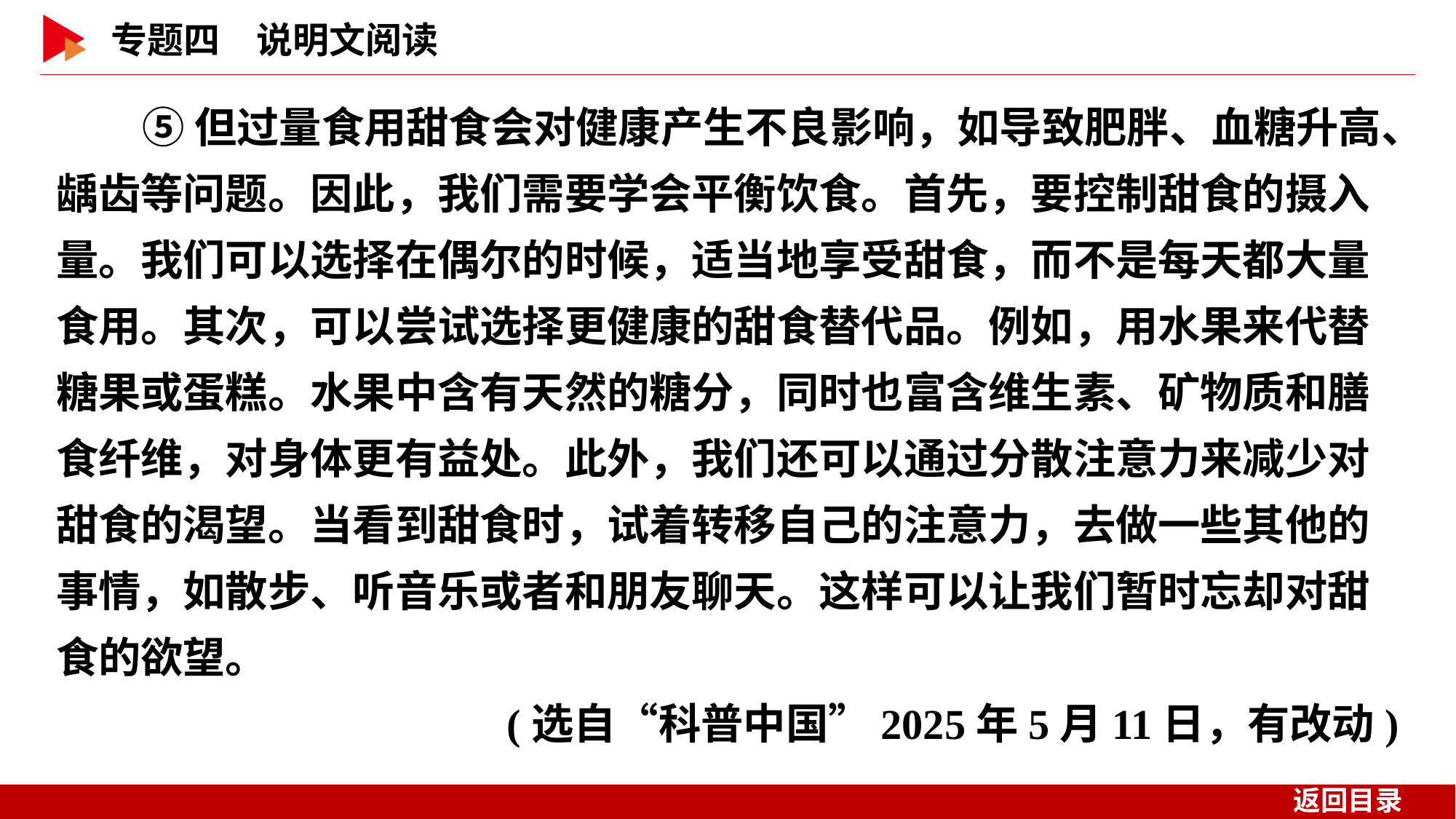

⑤但过量食用甜食会对健康产生不良影响，如导致肥胖、血糖升高、龋齿等问题。因此，我们需要学会平衡饮食。首先，要控制甜食的摄入量。我们可以选择在偶尔的时候，适当地享受甜食，而不是每天都大量食用。其次，可以尝试选择更健康的甜食替代品。例如，用水果来代替糖果或蛋糕。水果中含有天然的糖分，同时也富含维生素、矿物质和膳食纤维，对身体更有益处。此外，我们还可以通过分散注意力来减少对甜食的渴望。当看到甜食时，试着转移自己的注意力，去做一些其他的事情，如散步、听音乐或者和朋友聊天。这样可以让我们暂时忘却对甜食的欲望。
(选自“科普中国”2025年5月11日，有改动)